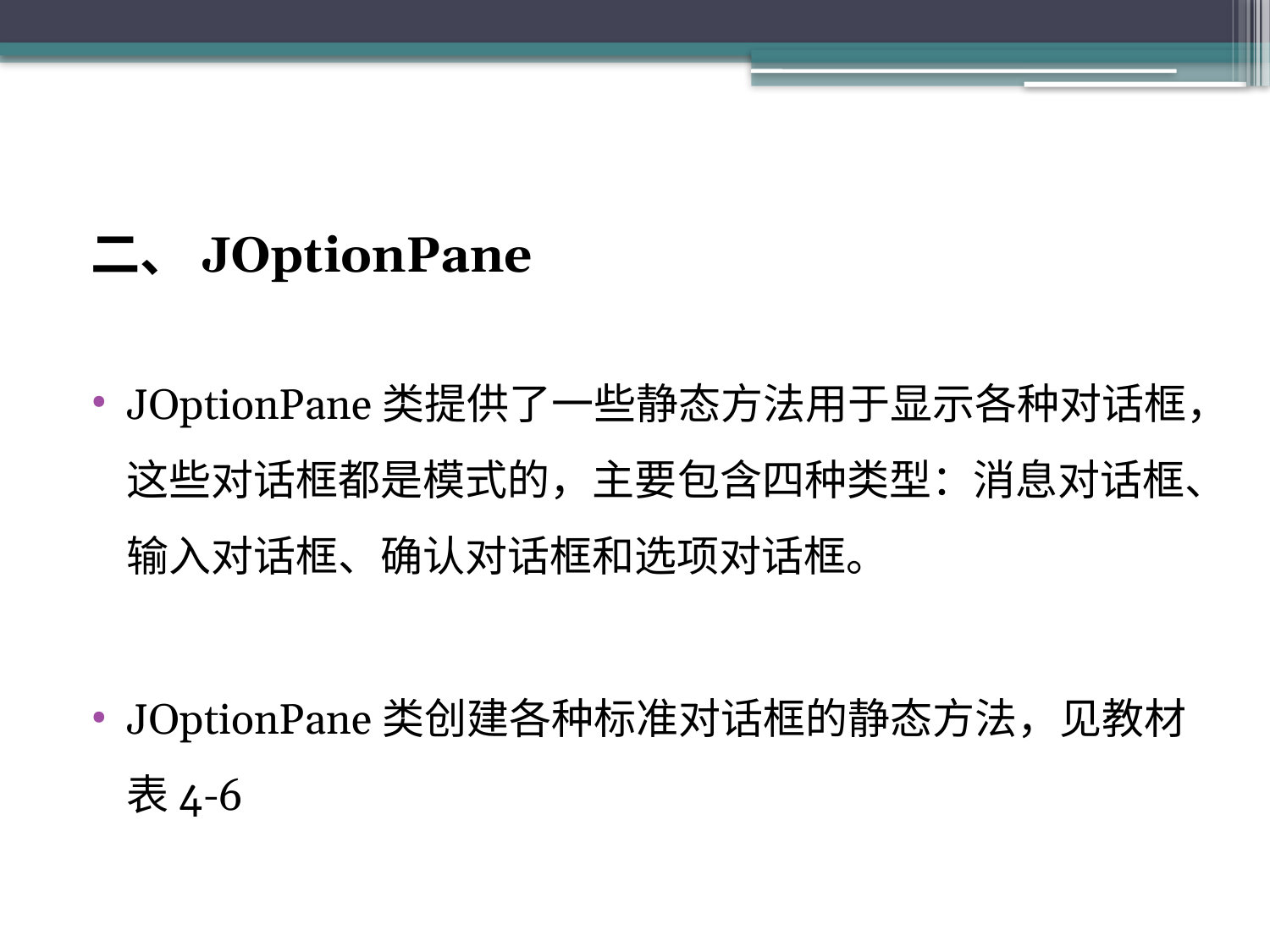

#
二、JOptionPane

JOptionPane类提供了一些静态方法用于显示各种对话框，这些对话框都是模式的，主要包含四种类型：消息对话框、输入对话框、确认对话框和选项对话框。

JOptionPane类创建各种标准对话框的静态方法，见教材表4-6